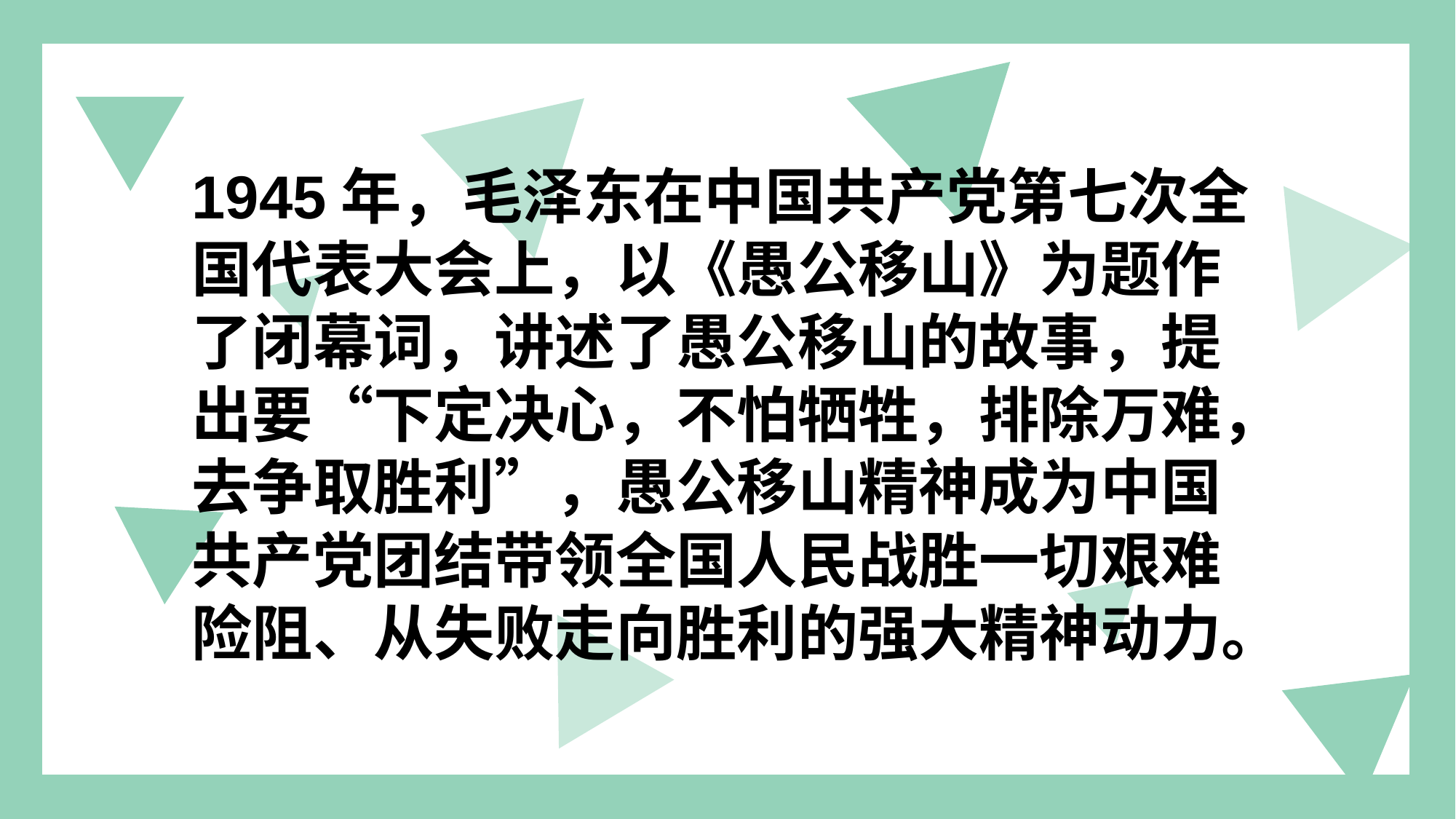

1945年，毛泽东在中国共产党第七次全国代表大会上，以《愚公移山》为题作了闭幕词，讲述了愚公移山的故事，提出要“下定决心，不怕牺牲，排除万难，去争取胜利”，愚公移山精神成为中国共产党团结带领全国人民战胜一切艰难险阻、从失败走向胜利的强大精神动力。